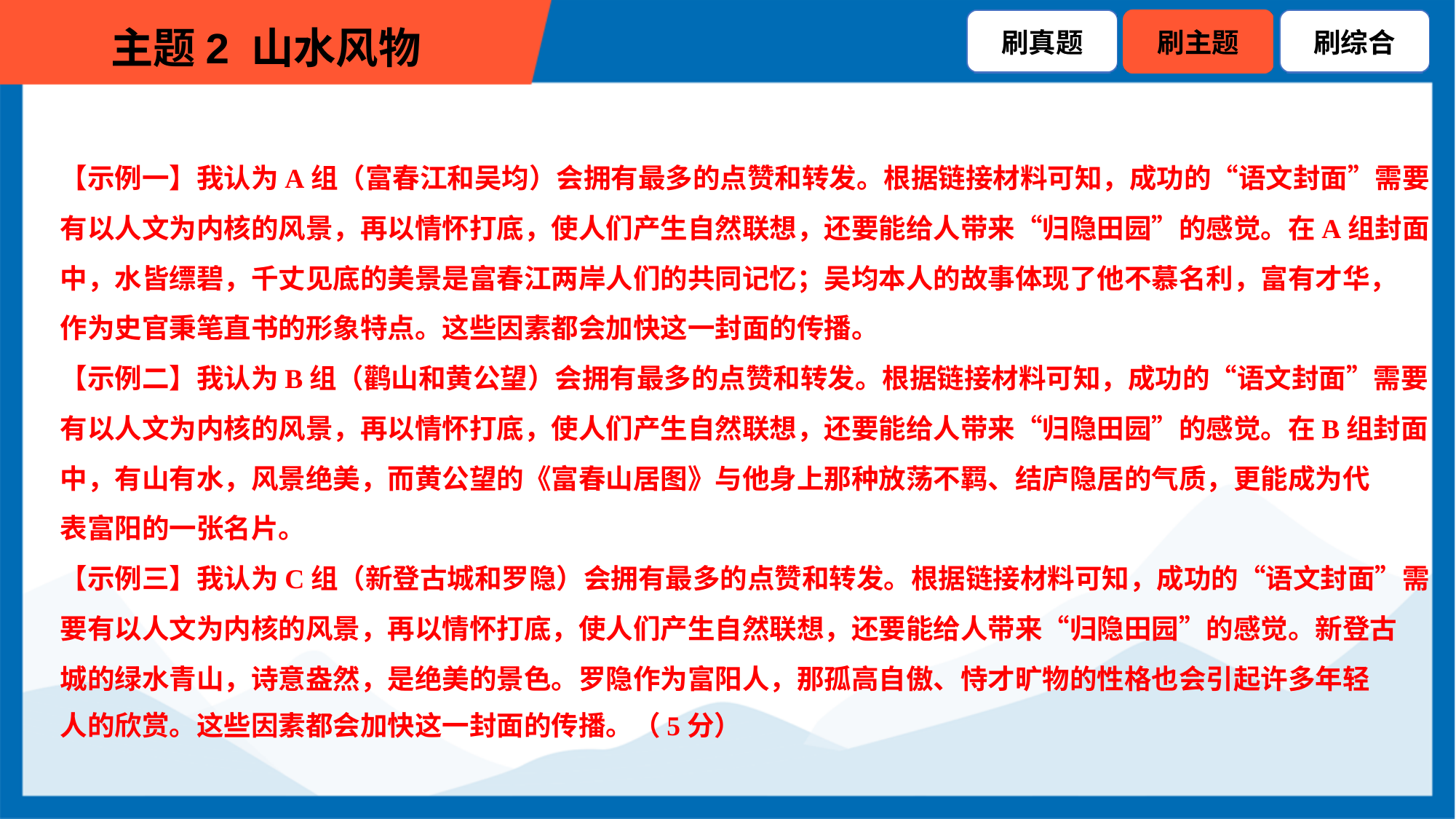

【示例一】我认为A组（富春江和吴均）会拥有最多的点赞和转发。根据链接材料可知，成功的“语文封面”需要
有以人文为内核的风景，再以情怀打底，使人们产生自然联想，还要能给人带来“归隐田园”的感觉。在A组封面
中，水皆缥碧，千丈见底的美景是富春江两岸人们的共同记忆；吴均本人的故事体现了他不慕名利，富有才华，
作为史官秉笔直书的形象特点。这些因素都会加快这一封面的传播。
【示例二】我认为B组（鹳山和黄公望）会拥有最多的点赞和转发。根据链接材料可知，成功的“语文封面”需要
有以人文为内核的风景，再以情怀打底，使人们产生自然联想，还要能给人带来“归隐田园”的感觉。在B组封面
中，有山有水，风景绝美，而黄公望的《富春山居图》与他身上那种放荡不羁、结庐隐居的气质，更能成为代
表富阳的一张名片。
【示例三】我认为C组（新登古城和罗隐）会拥有最多的点赞和转发。根据链接材料可知，成功的“语文封面”需
要有以人文为内核的风景，再以情怀打底，使人们产生自然联想，还要能给人带来“归隐田园”的感觉。新登古
城的绿水青山，诗意盎然，是绝美的景色。罗隐作为富阳人，那孤高自傲、恃才旷物的性格也会引起许多年轻
人的欣赏。这些因素都会加快这一封面的传播。（5分）